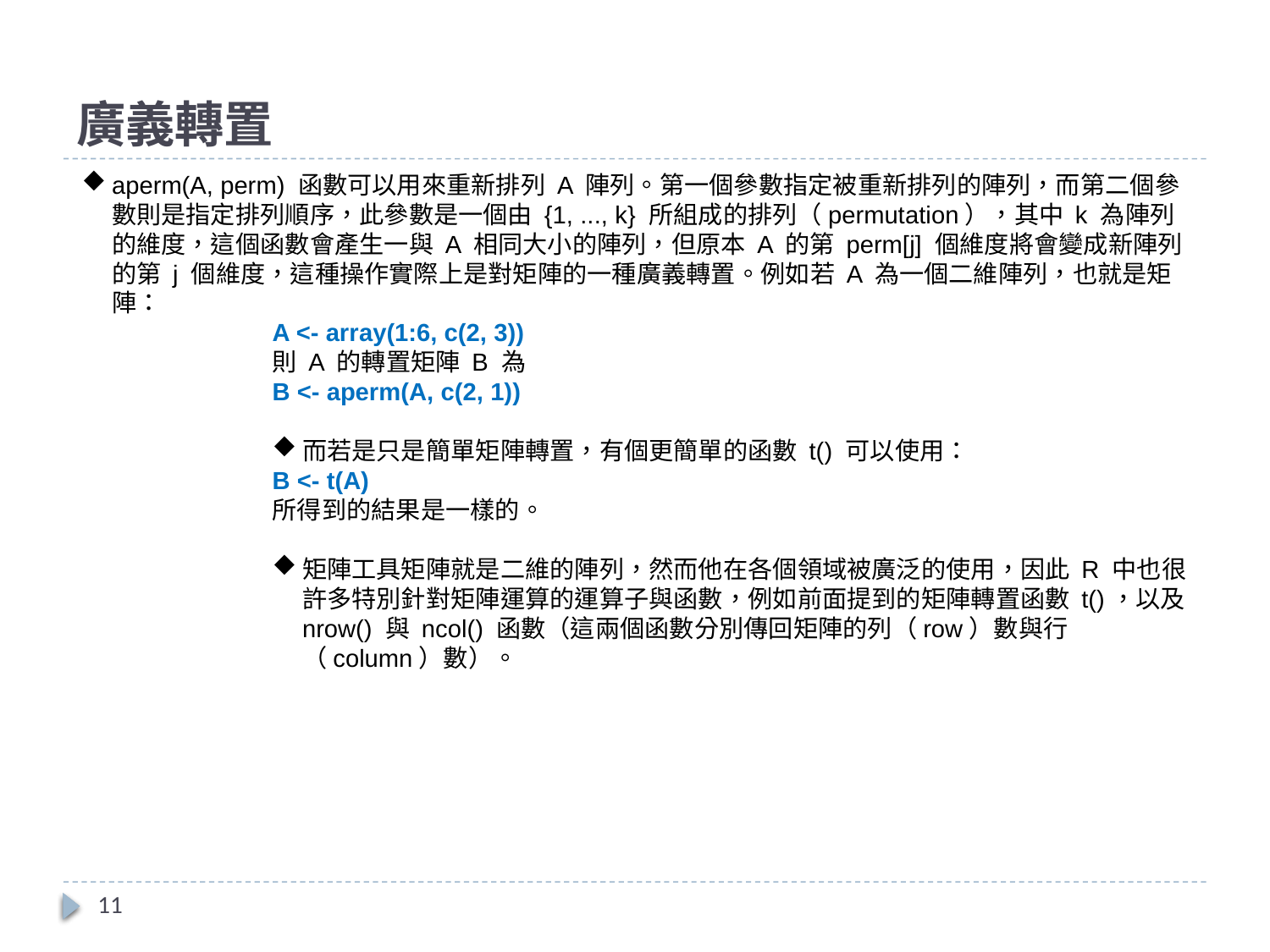

# 廣義轉置
aperm(A, perm) 函數可以用來重新排列 A 陣列。第一個參數指定被重新排列的陣列，而第二個參數則是指定排列順序，此參數是一個由 {1, ..., k} 所組成的排列（permutation），其中 k 為陣列的維度，這個函數會產生一與 A 相同大小的陣列，但原本 A 的第 perm[j] 個維度將會變成新陣列的第 j 個維度，這種操作實際上是對矩陣的一種廣義轉置。例如若 A 為一個二維陣列，也就是矩陣：
A <- array(1:6, c(2, 3))
則 A 的轉置矩陣 B 為
B <- aperm(A, c(2, 1))

而若是只是簡單矩陣轉置，有個更簡單的函數 t() 可以使用：
B <- t(A)
所得到的結果是一樣的。

矩陣工具矩陣就是二維的陣列，然而他在各個領域被廣泛的使用，因此 R 中也很許多特別針對矩陣運算的運算子與函數，例如前面提到的矩陣轉置函數 t()，以及 nrow() 與 ncol() 函數（這兩個函數分別傳回矩陣的列（row）數與行（column）數）。
11